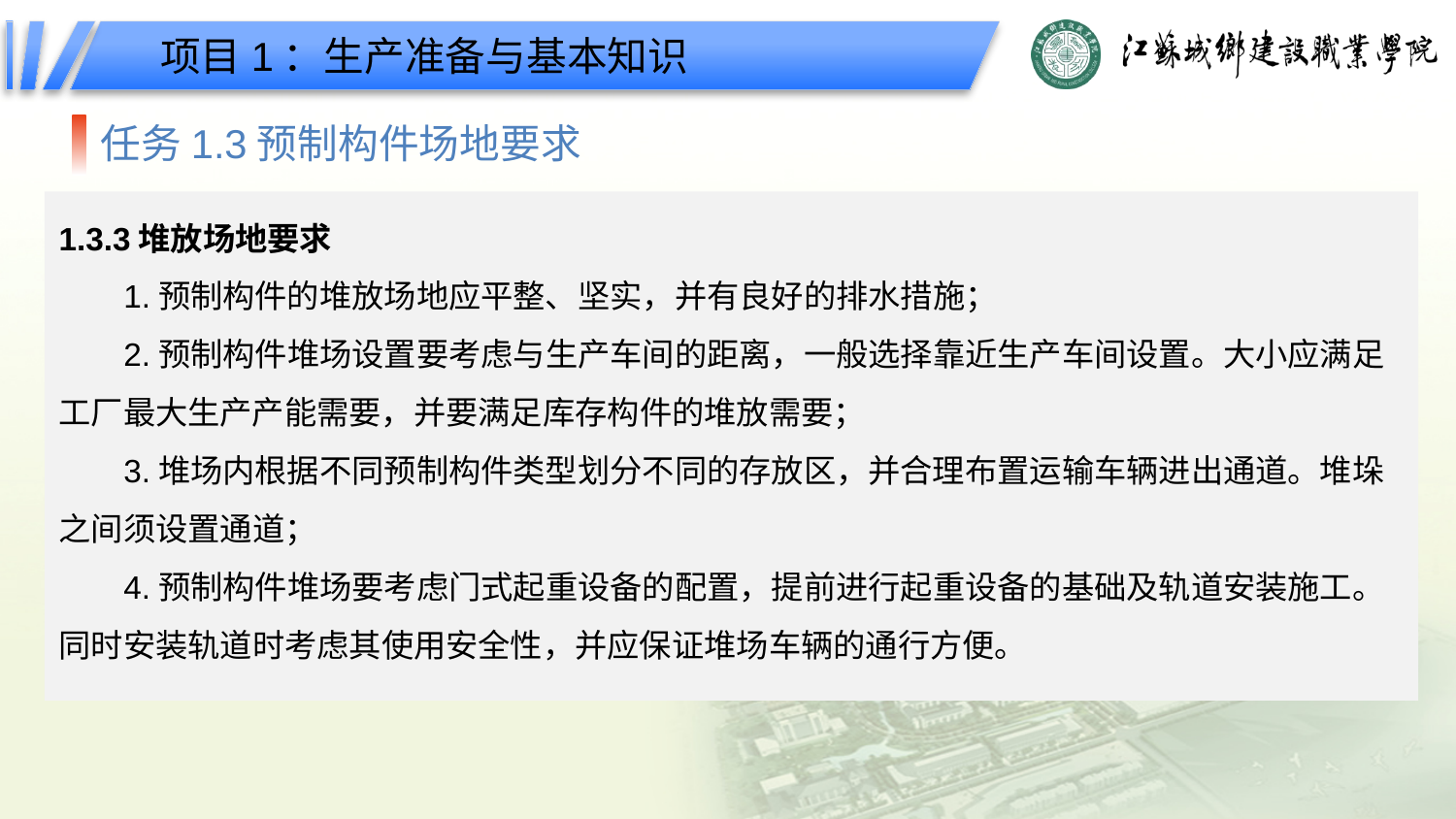

项目1：生产准备与基本知识
任务1.3预制构件场地要求

1.3.3堆放场地要求
1.预制构件的堆放场地应平整、坚实，并有良好的排水措施；
2.预制构件堆场设置要考虑与生产车间的距离，一般选择靠近生产车间设置。大小应满足工厂最大生产产能需要，并要满足库存构件的堆放需要；
3.堆场内根据不同预制构件类型划分不同的存放区，并合理布置运输车辆进出通道。堆垛之间须设置通道；
4.预制构件堆场要考虑门式起重设备的配置，提前进行起重设备的基础及轨道安装施工。同时安装轨道时考虑其使用安全性，并应保证堆场车辆的通行方便。